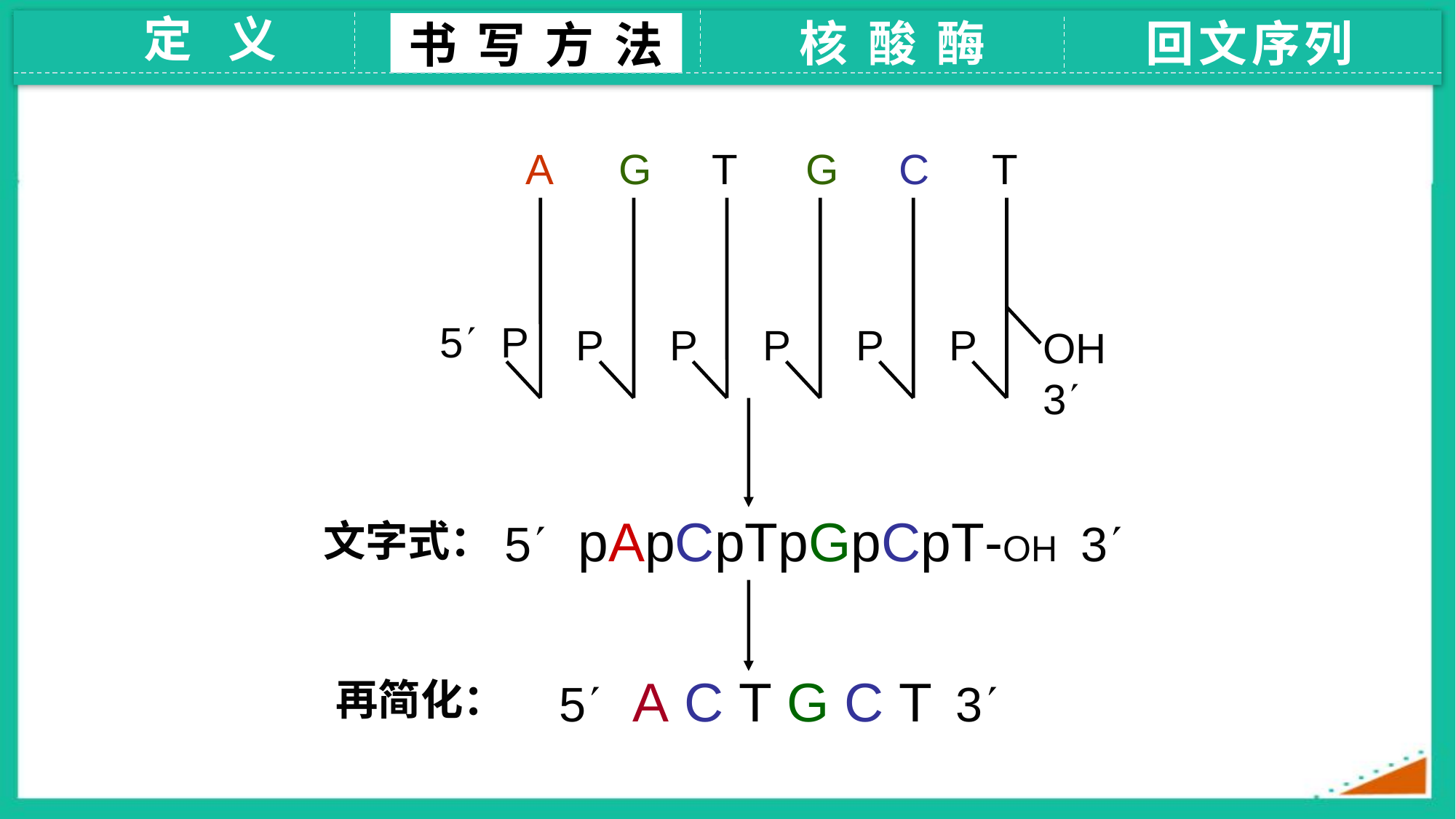

定  义
核 酸 酶
回文序列
书 写 方 法

A
G

P

G

P

C

P

T

P

T

P

5′  P
OH  3′

5′  pApCpTpGpCpT-OH  3′
文字式：

5′  A C T G C T  3′
再简化：